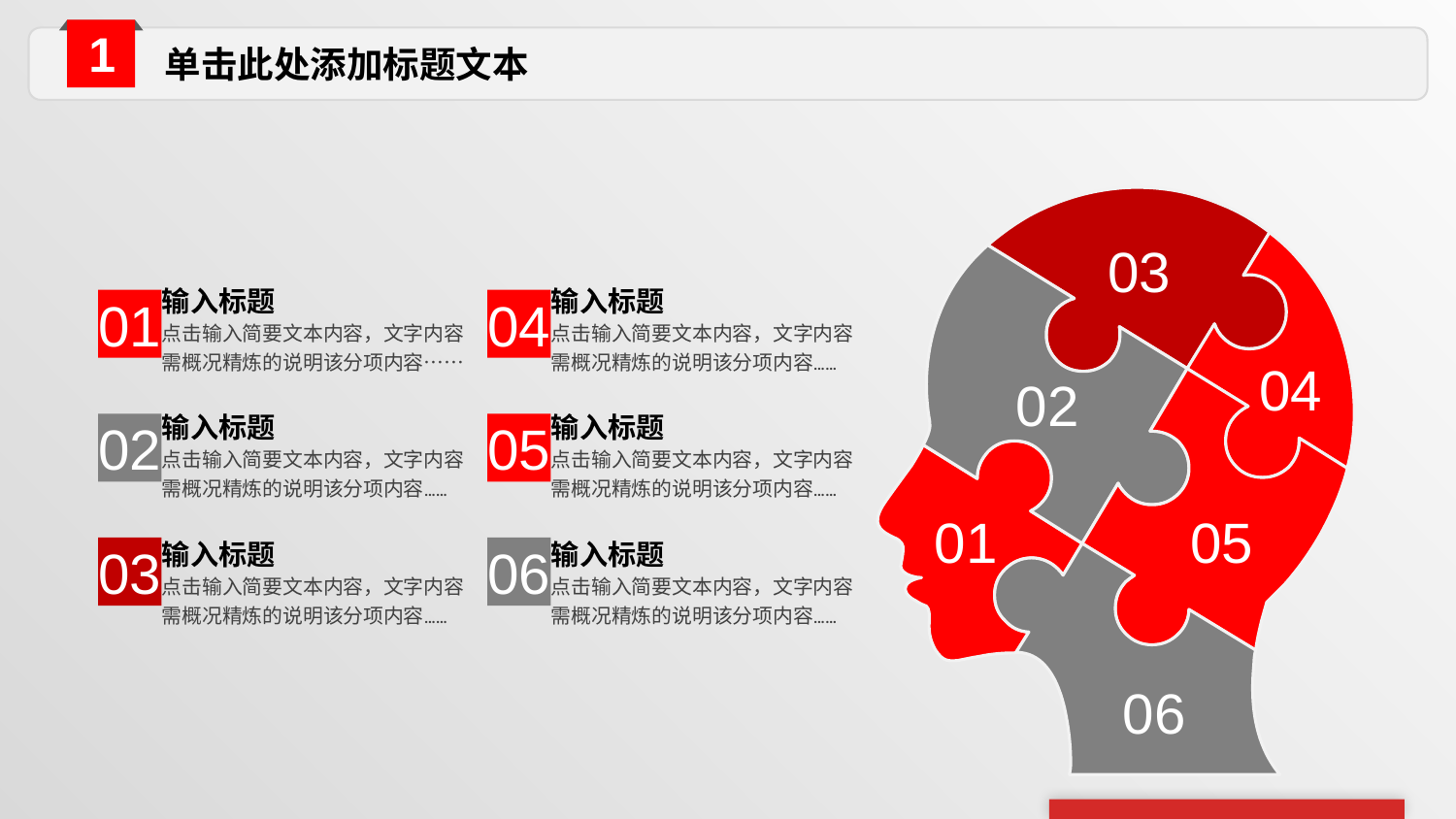

单击此处添加标题文本

03

04

02
输入标题
输入标题
01
04
点击输入简要文本内容，文字内容需概况精炼的说明该分项内容……
点击输入简要文本内容，文字内容需概况精炼的说明该分项内容……

05
输入标题
输入标题
02
05
点击输入简要文本内容，文字内容需概况精炼的说明该分项内容……
点击输入简要文本内容，文字内容需概况精炼的说明该分项内容……

01
输入标题
输入标题
03
06

06
点击输入简要文本内容，文字内容需概况精炼的说明该分项内容……
点击输入简要文本内容，文字内容需概况精炼的说明该分项内容……